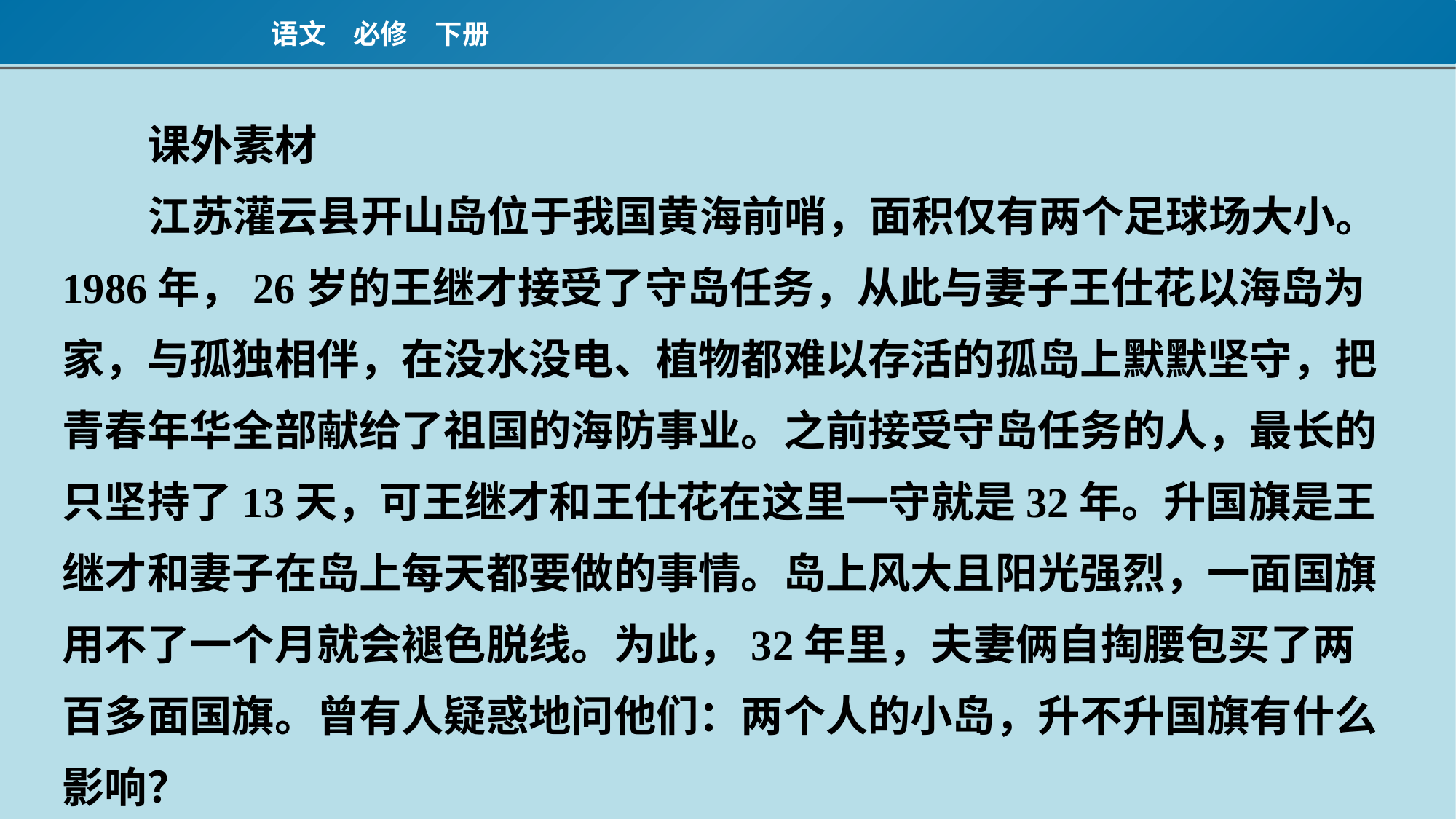

课外素材
江苏灌云县开山岛位于我国黄海前哨，面积仅有两个足球场大小。1986年，26岁的王继才接受了守岛任务，从此与妻子王仕花以海岛为家，与孤独相伴，在没水没电、植物都难以存活的孤岛上默默坚守，把青春年华全部献给了祖国的海防事业。之前接受守岛任务的人，最长的只坚持了13天，可王继才和王仕花在这里一守就是32年。升国旗是王继才和妻子在岛上每天都要做的事情。岛上风大且阳光强烈，一面国旗用不了一个月就会褪色脱线。为此，32年里，夫妻俩自掏腰包买了两百多面国旗。曾有人疑惑地问他们：两个人的小岛，升不升国旗有什么影响？